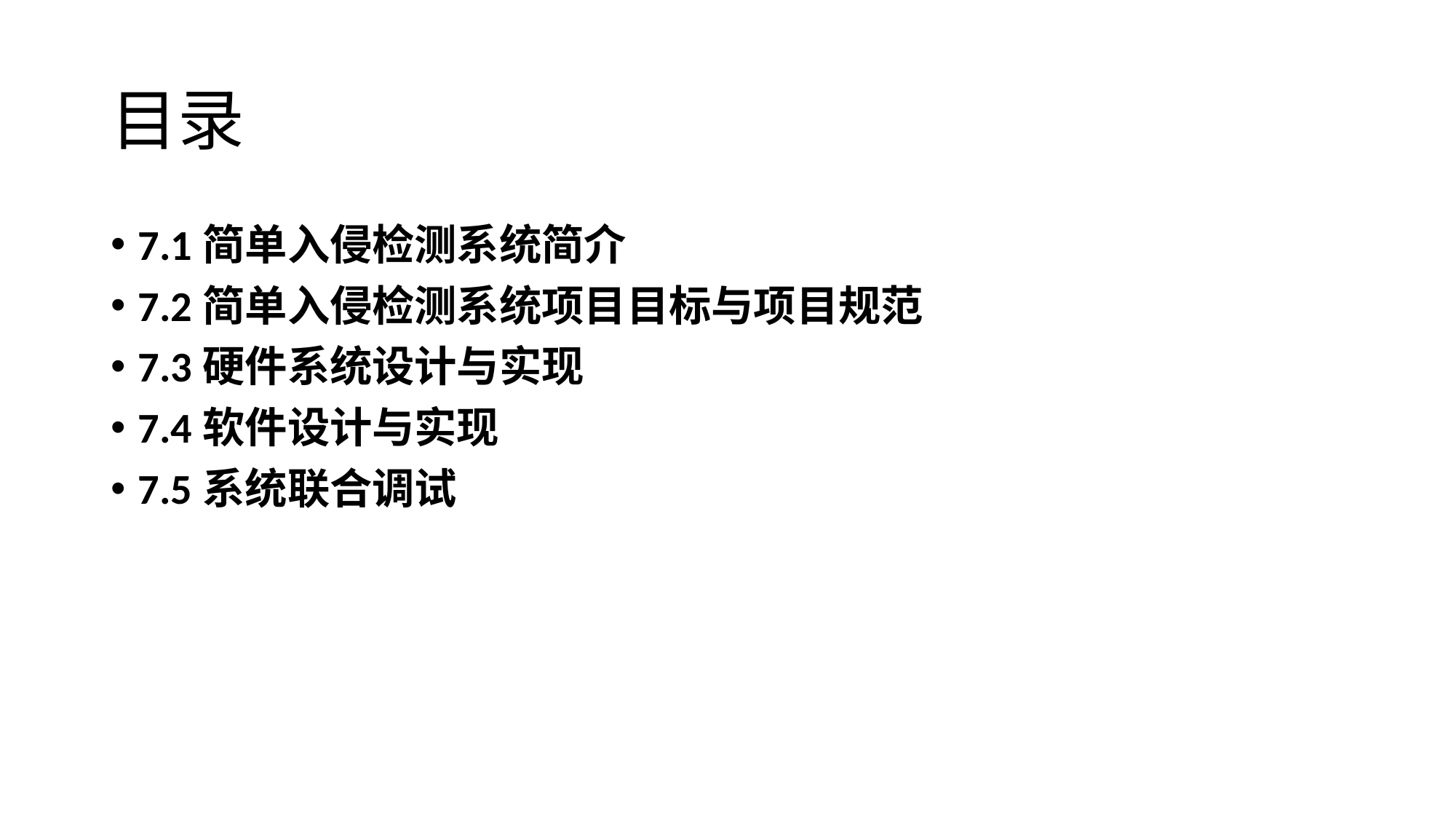

# 目录
7.1简单入侵检测系统简介
7.2简单入侵检测系统项目目标与项目规范
7.3硬件系统设计与实现
7.4软件设计与实现
7.5系统联合调试